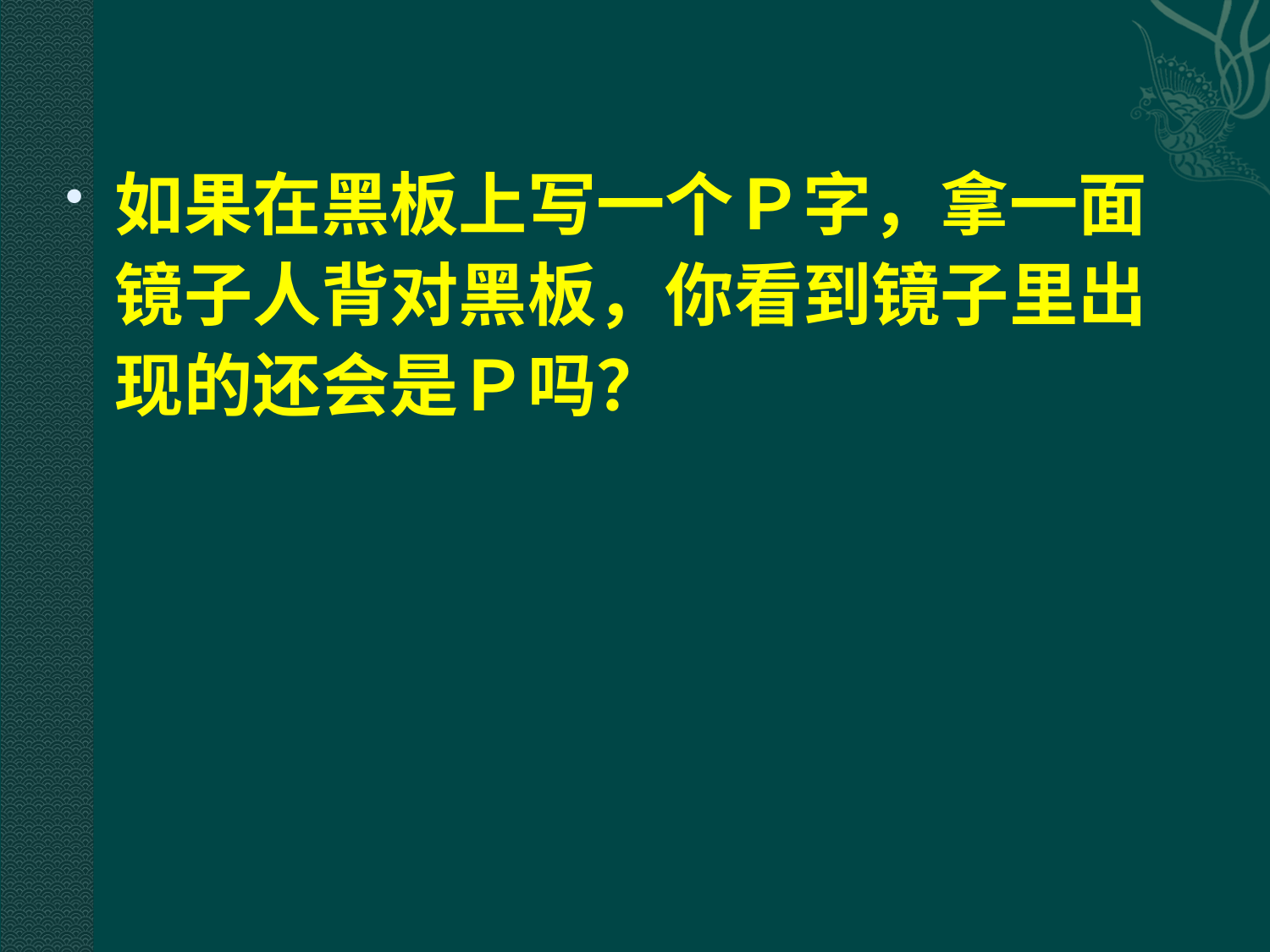

如果在黑板上写一个Ｐ字，拿一面镜子人背对黑板，你看到镜子里出现的还会是Ｐ吗？